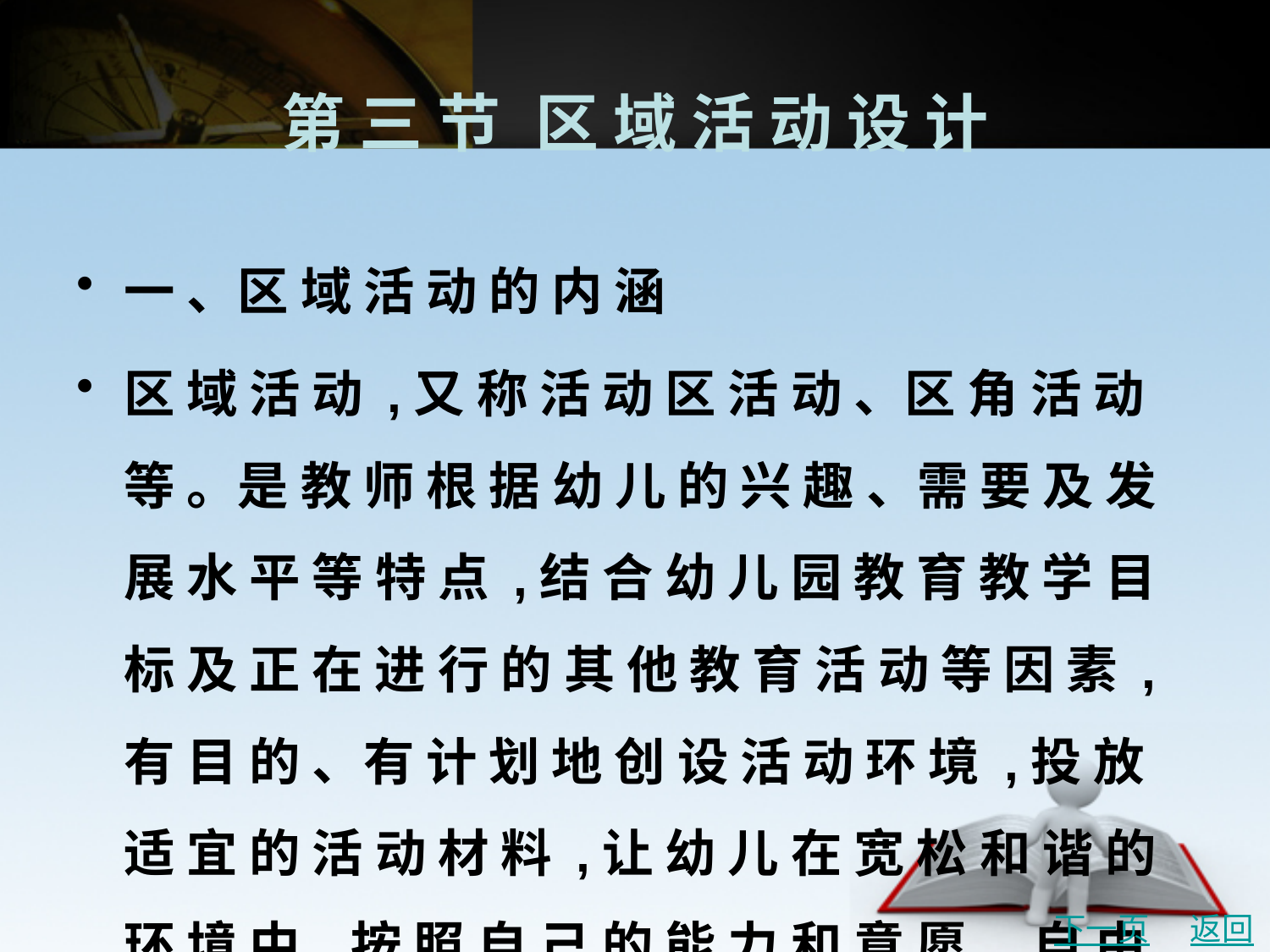

# 第 三 节	区 域 活 动 设 计
一 、区 域 活 动 的 内 涵
区 域 活 动 ,又 称 活 动 区 活 动 、区 角 活 动 等 。是 教 师 根 据 幼 儿 的 兴 趣 、需 要 及 发 展 水 平 等 特 点 ,结 合 幼 儿 园 教 育 教 学 目 标 及 正 在 进 行 的 其 他 教 育 活 动 等 因 素 ,有 目 的 、有 计 划 地 创 设 活 动 环 境 ,投 放 适 宜 的 活 动 材 料 ,让 幼 儿 在 宽 松 和 谐 的 环 境 中 ,按 照 自 己 的 能 力 和 意 愿 , 自 由 选 择 区 域 内 容 和 伙 伴 进 行 自 主 操 作 探 索 的 一 种 活 动 形 式 。

下一页
返回